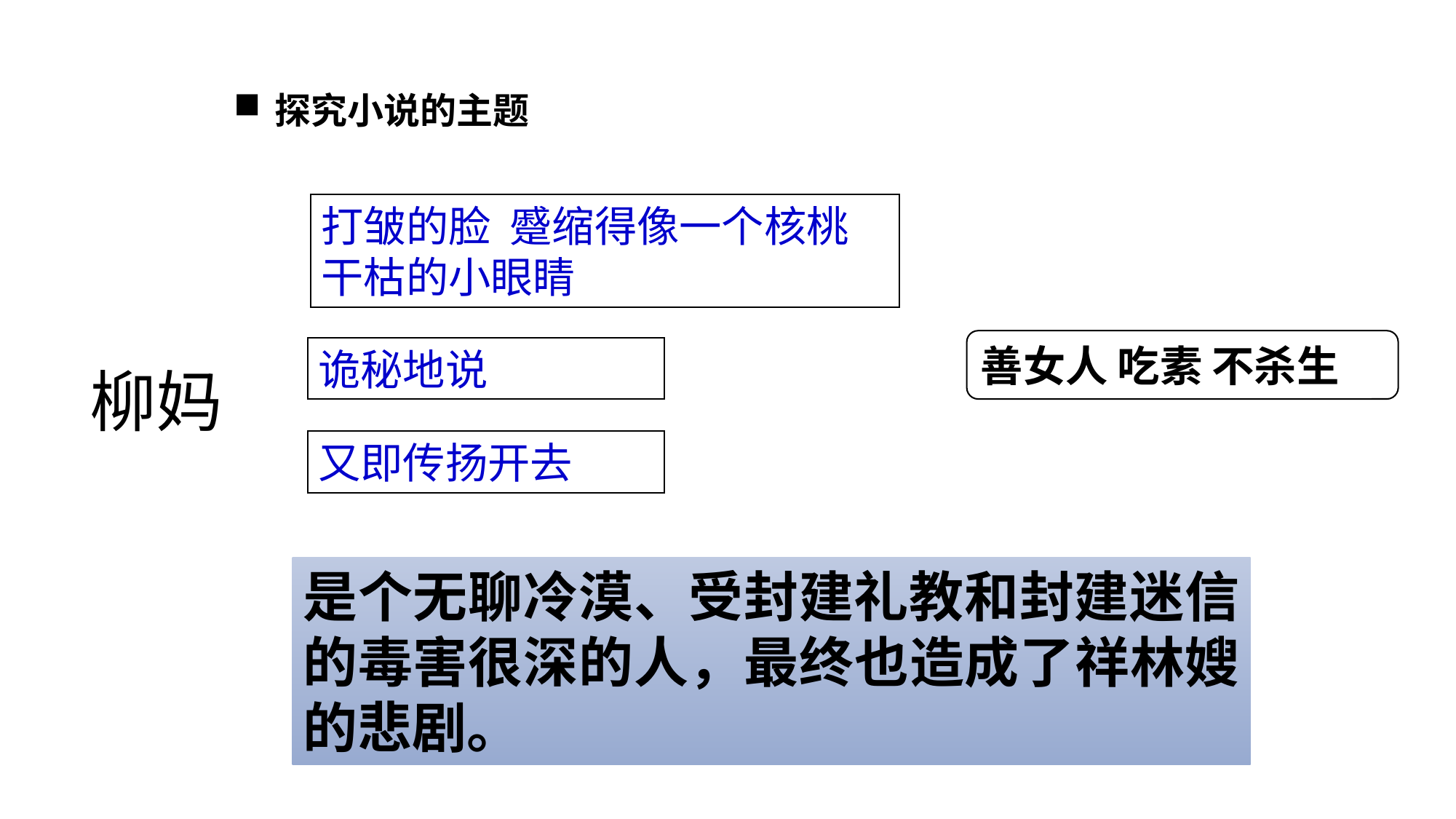

探究小说的主题
打皱的脸  蹙缩得像一个核桃  干枯的小眼睛
善女人 吃素 不杀生
诡秘地说
柳妈
又即传扬开去
是个无聊冷漠、受封建礼教和封建迷信的毒害很深的人，最终也造成了祥林嫂的悲剧。